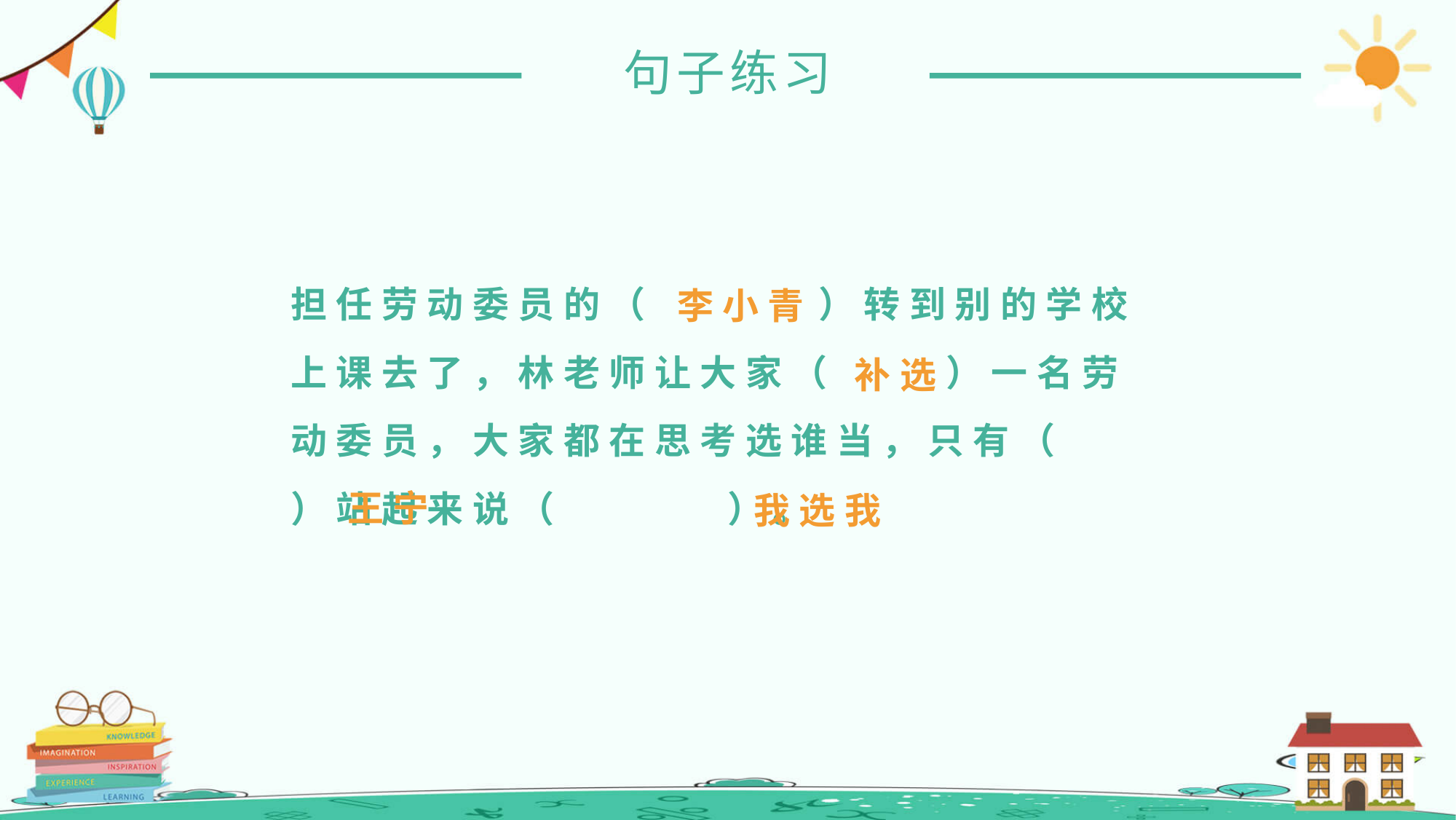

句子练习

担任劳动委员的（      ）转到别的学校上课去了，林老师让大家（    ）一名劳动委员，大家都在思考选谁当，只有（    ）站起来说（      ）。
李小青
补选
我选我
王宁